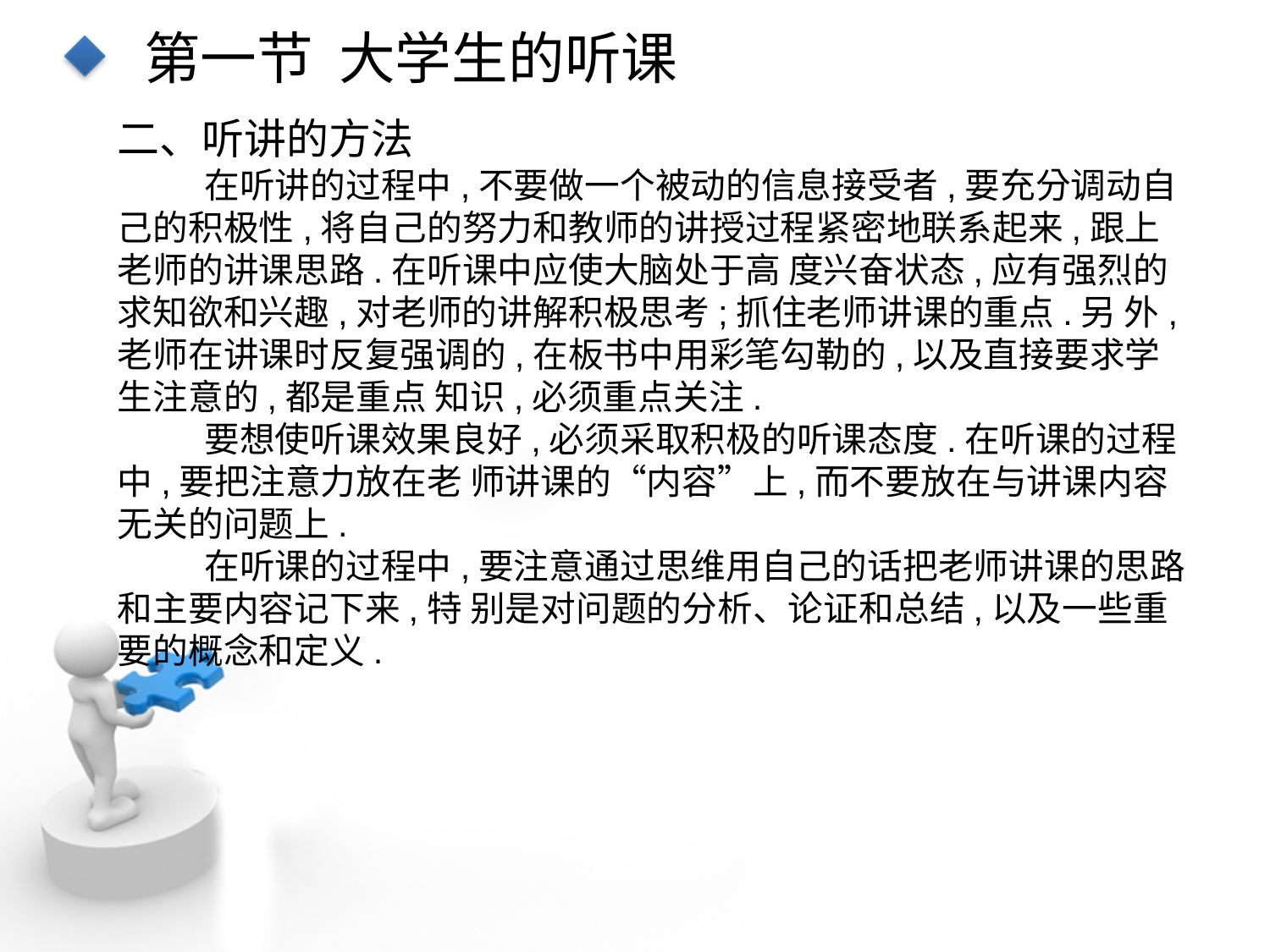

第一节  大学生的听课

二、听讲的方法
在听讲的过程中,不要做一个被动的信息接受者,要充分调动自己的积极性,将自己的努力和教师的讲授过程紧密地联系起来,跟上老师的讲课思路.在听课中应使大脑处于高 度兴奋状态,应有强烈的求知欲和兴趣,对老师的讲解积极思考;抓住老师讲课的重点.另 外,老师在讲课时反复强调的,在板书中用彩笔勾勒的,以及直接要求学生注意的,都是重点 知识,必须重点关注.
要想使听课效果良好,必须采取积极的听课态度.在听课的过程中,要把注意力放在老 师讲课的“内容”上,而不要放在与讲课内容无关的问题上.
在听课的过程中,要注意通过思维用自己的话把老师讲课的思路和主要内容记下来,特 别是对问题的分析、论证和总结,以及一些重要的概念和定义.
点击添加文本
点击添加文本
点击添加文本
点击添加文本